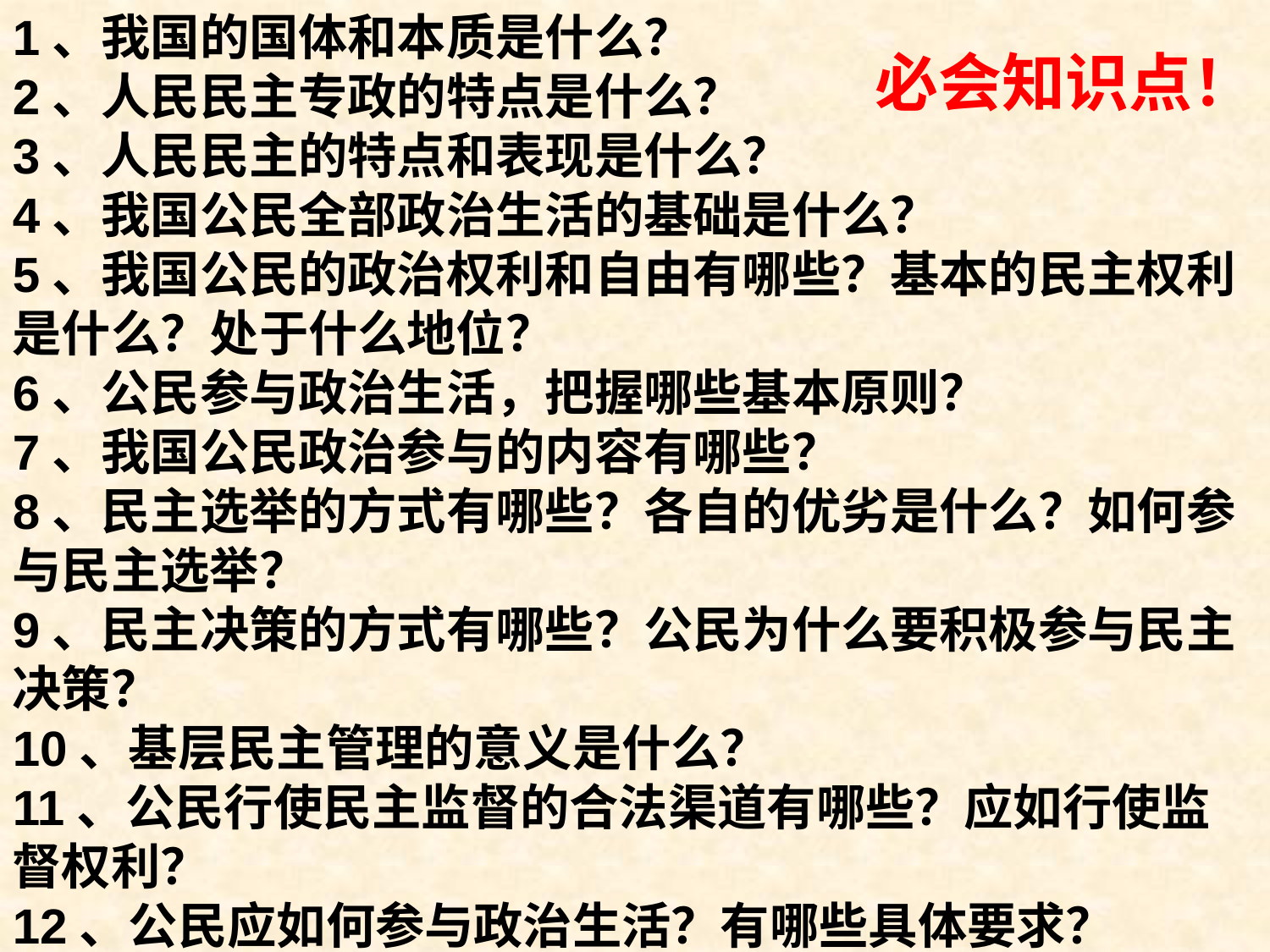

1、我国的国体和本质是什么？
2、人民民主专政的特点是什么？
3、人民民主的特点和表现是什么？
4、我国公民全部政治生活的基础是什么？
5、我国公民的政治权利和自由有哪些？基本的民主权利是什么？处于什么地位？
6、公民参与政治生活，把握哪些基本原则？
7、我国公民政治参与的内容有哪些？
8、民主选举的方式有哪些？各自的优劣是什么？如何参与民主选举？
9、民主决策的方式有哪些？公民为什么要积极参与民主决策？
10、基层民主管理的意义是什么？
11、公民行使民主监督的合法渠道有哪些？应如行使监督权利？
12、公民应如何参与政治生活？有哪些具体要求？
必会知识点！